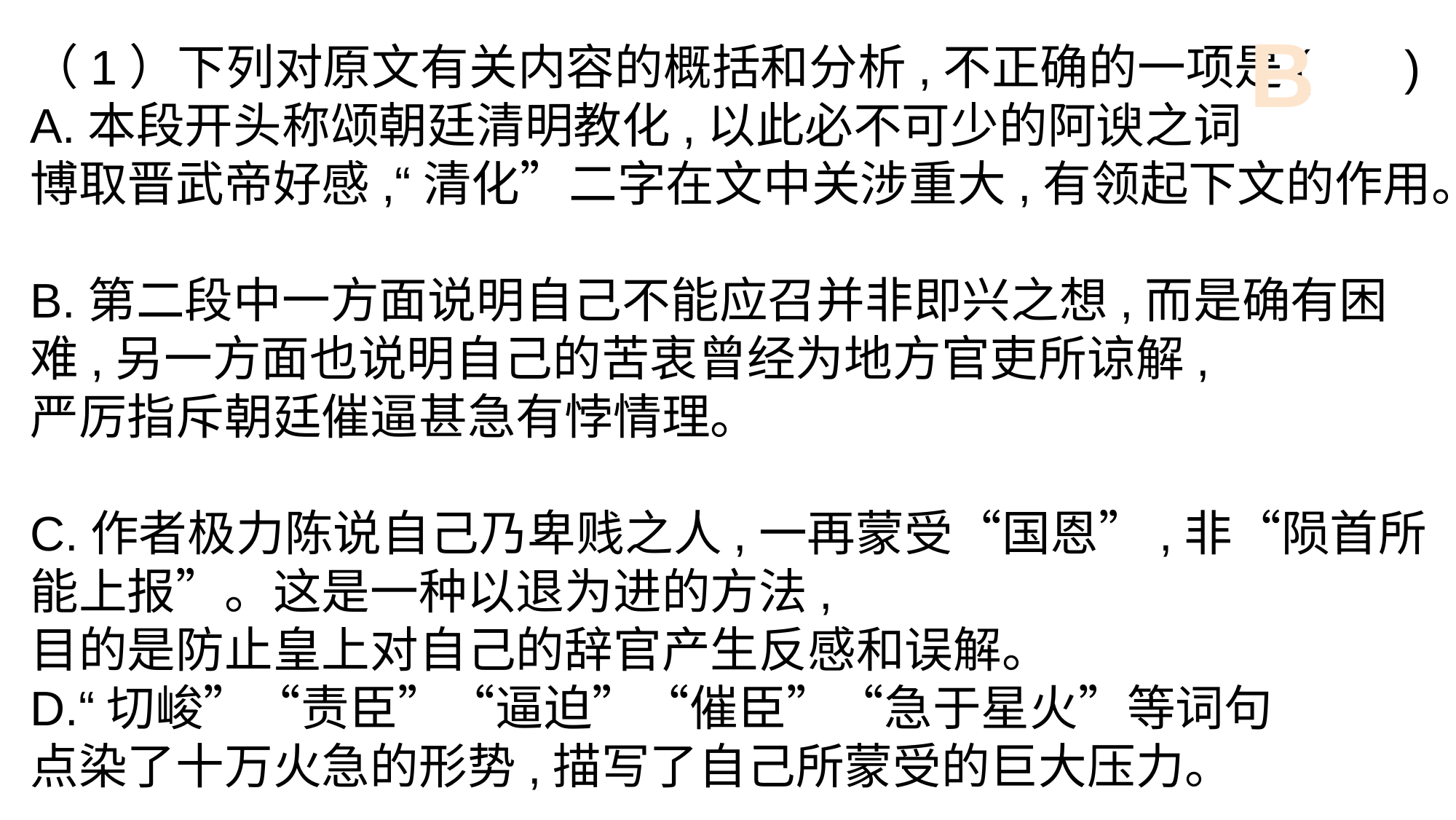

B
（1）下列对原文有关内容的概括和分析,不正确的一项是(　  )
A.本段开头称颂朝廷清明教化,以此必不可少的阿谀之词
博取晋武帝好感,“清化”二字在文中关涉重大,有领起下文的作用。

B.第二段中一方面说明自己不能应召并非即兴之想,而是确有困难,另一方面也说明自己的苦衷曾经为地方官吏所谅解,
严厉指斥朝廷催逼甚急有悖情理。

C.作者极力陈说自己乃卑贱之人,一再蒙受“国恩”,非“陨首所能上报”。这是一种以退为进的方法,
目的是防止皇上对自己的辞官产生反感和误解。
D.“切峻”“责臣”“逼迫”“催臣”“急于星火”等词句
点染了十万火急的形势,描写了自己所蒙受的巨大压力。